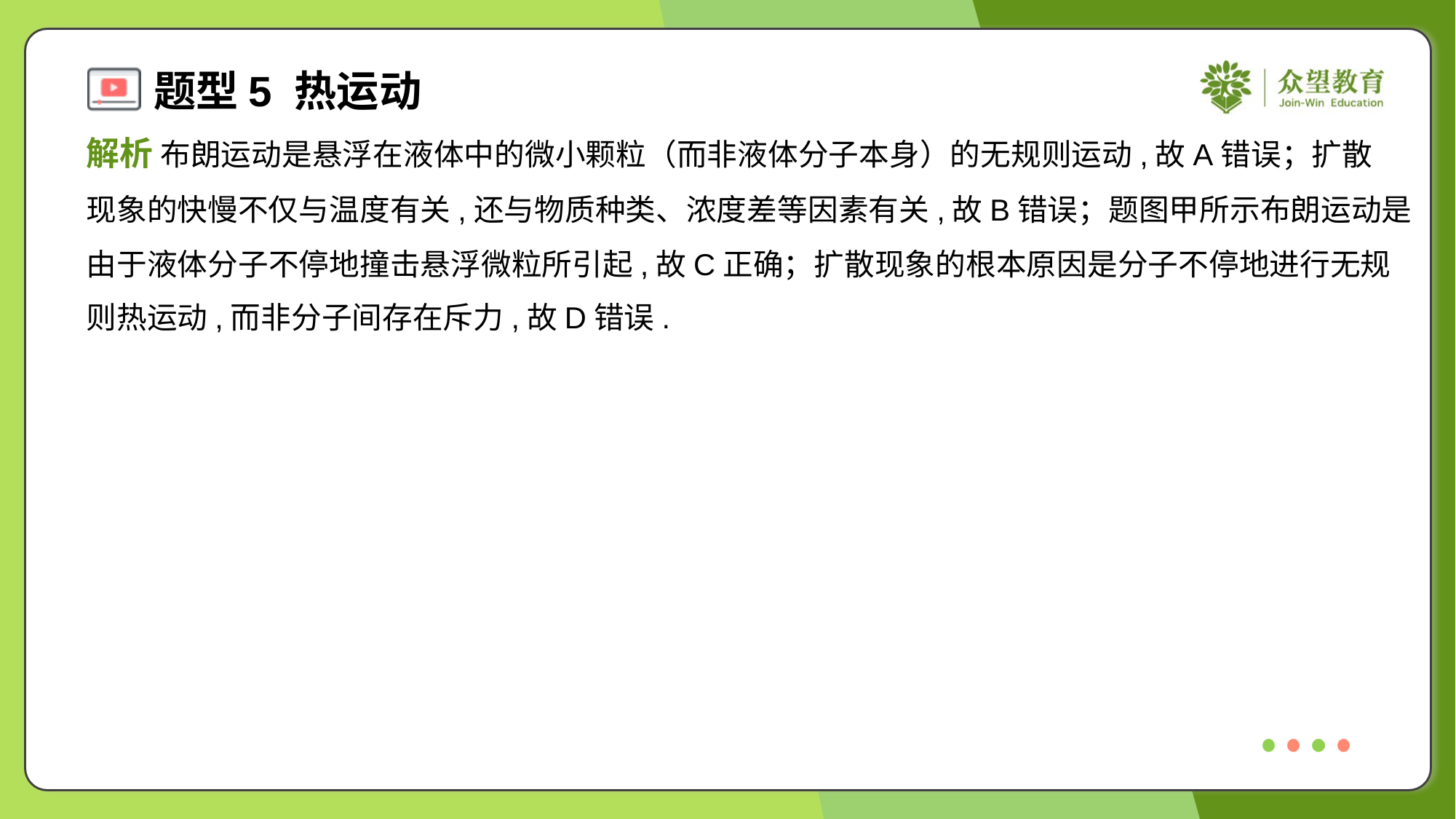

解析 布朗运动是悬浮在液体中的微小颗粒（而非液体分子本身）的无规则运动,故A错误；扩散
现象的快慢不仅与温度有关,还与物质种类、浓度差等因素有关,故B错误；题图甲所示布朗运动是
由于液体分子不停地撞击悬浮微粒所引起,故C正确；扩散现象的根本原因是分子不停地进行无规
则热运动,而非分子间存在斥力,故D错误.